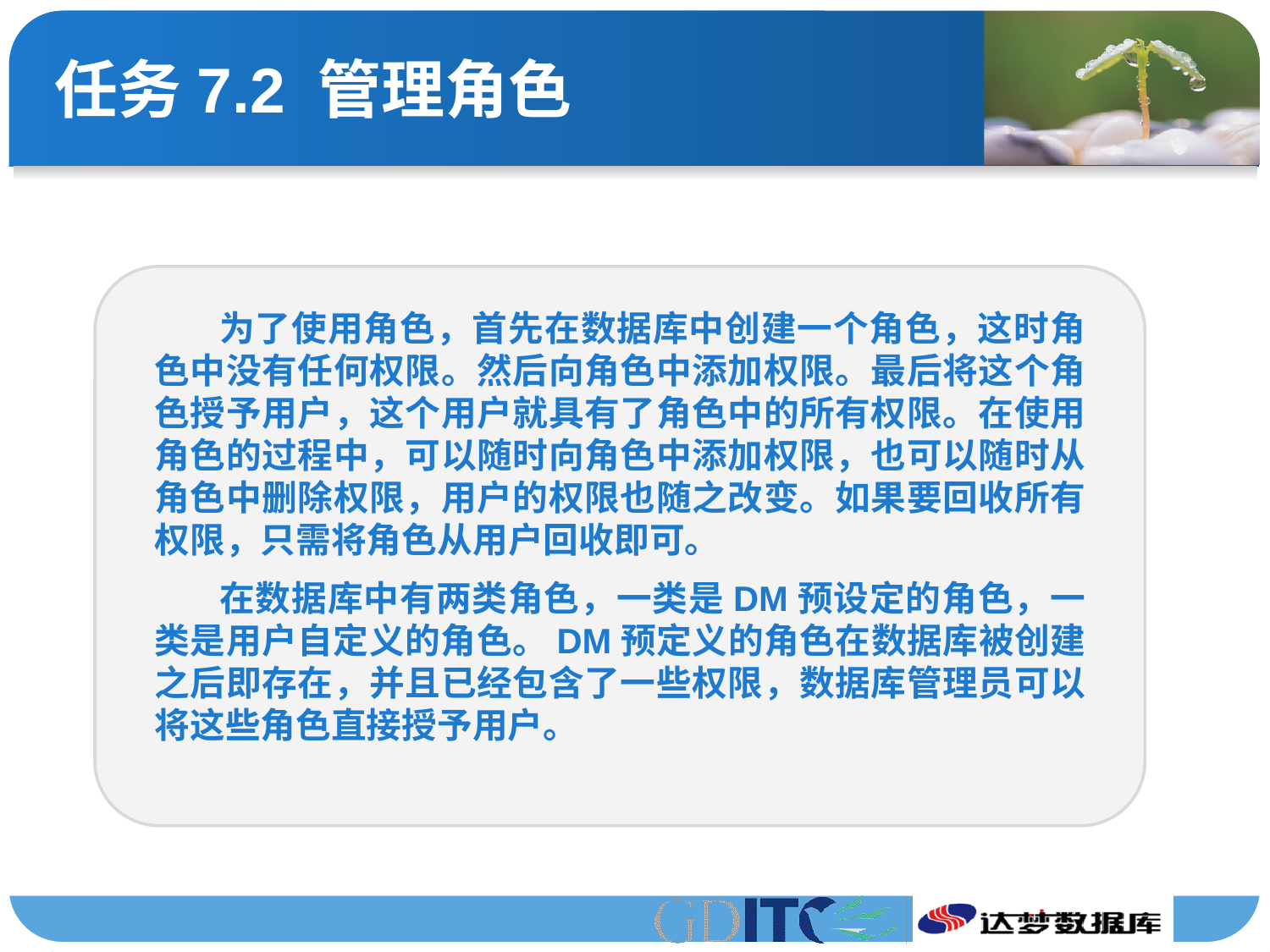

# 任务7.2 管理角色

为了使用角色，首先在数据库中创建一个角色，这时角色中没有任何权限。然后向角色中添加权限。最后将这个角色授予用户，这个用户就具有了角色中的所有权限。在使用角色的过程中，可以随时向角色中添加权限，也可以随时从角色中删除权限，用户的权限也随之改变。如果要回收所有权限，只需将角色从用户回收即可。
在数据库中有两类角色，一类是DM预设定的角色，一类是用户自定义的角色。DM预定义的角色在数据库被创建之后即存在，并且已经包含了一些权限，数据库管理员可以将这些角色直接授予用户。